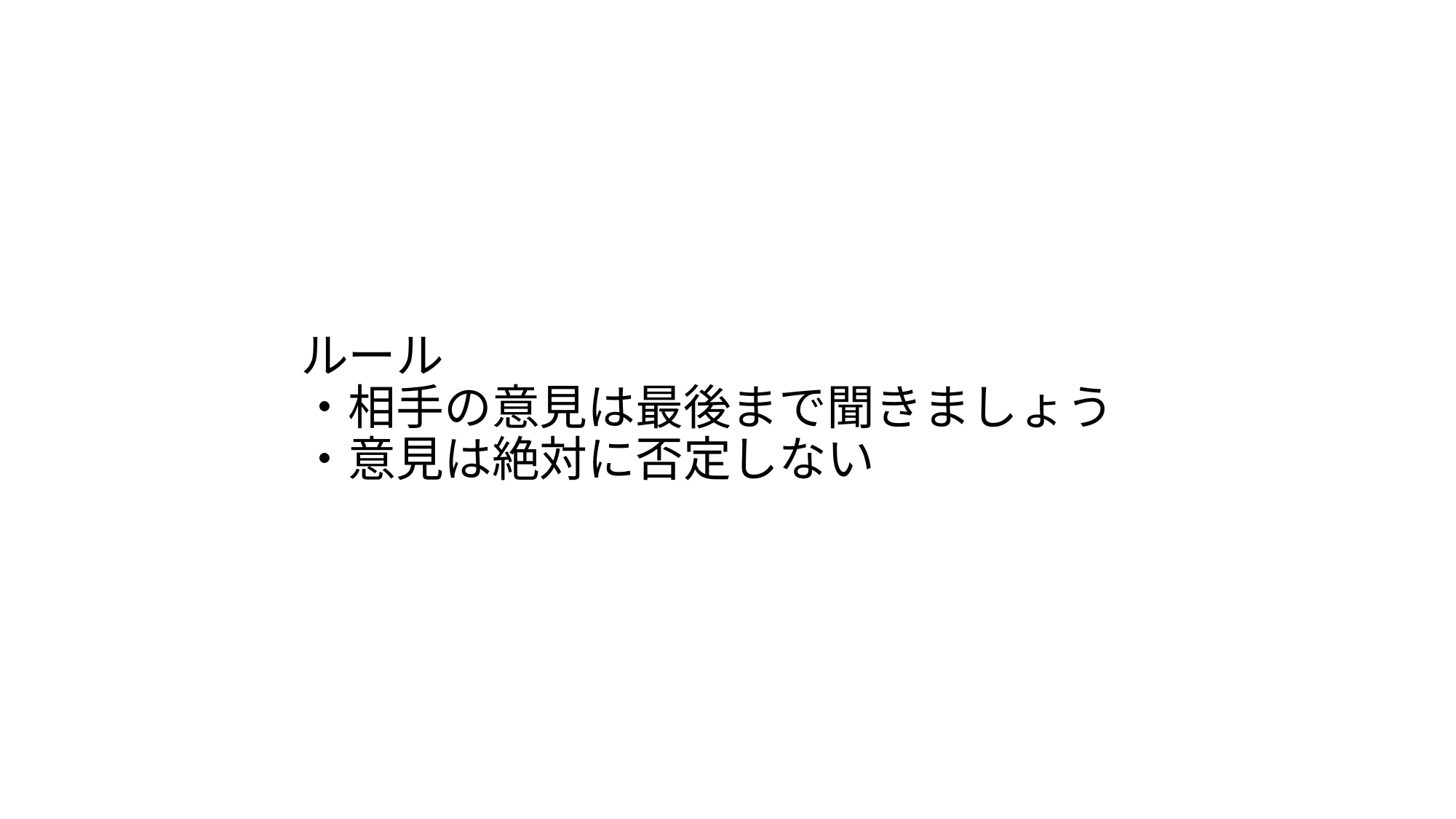

# ルール ・相手の意見は最後まで聞きましょう ・意見は絶対に否定しない